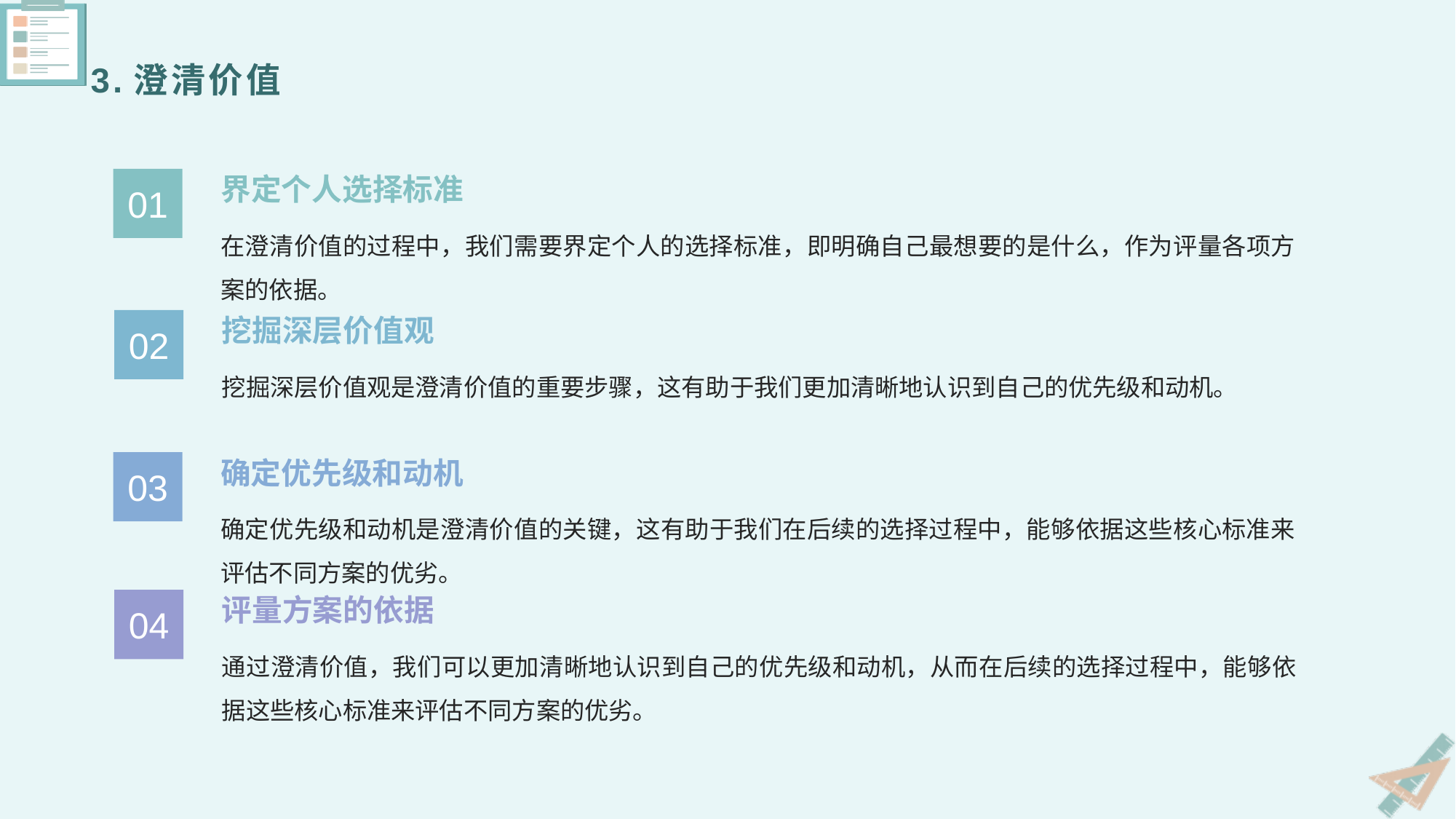

3.澄清价值
界定个人选择标准
01
在澄清价值的过程中，我们需要界定个人的选择标准，即明确自己最想要的是什么，作为评量各项方案的依据。
挖掘深层价值观
02
挖掘深层价值观是澄清价值的重要步骤，这有助于我们更加清晰地认识到自己的优先级和动机。
确定优先级和动机
03
确定优先级和动机是澄清价值的关键，这有助于我们在后续的选择过程中，能够依据这些核心标准来评估不同方案的优劣。
评量方案的依据
04
通过澄清价值，我们可以更加清晰地认识到自己的优先级和动机，从而在后续的选择过程中，能够依据这些核心标准来评估不同方案的优劣。